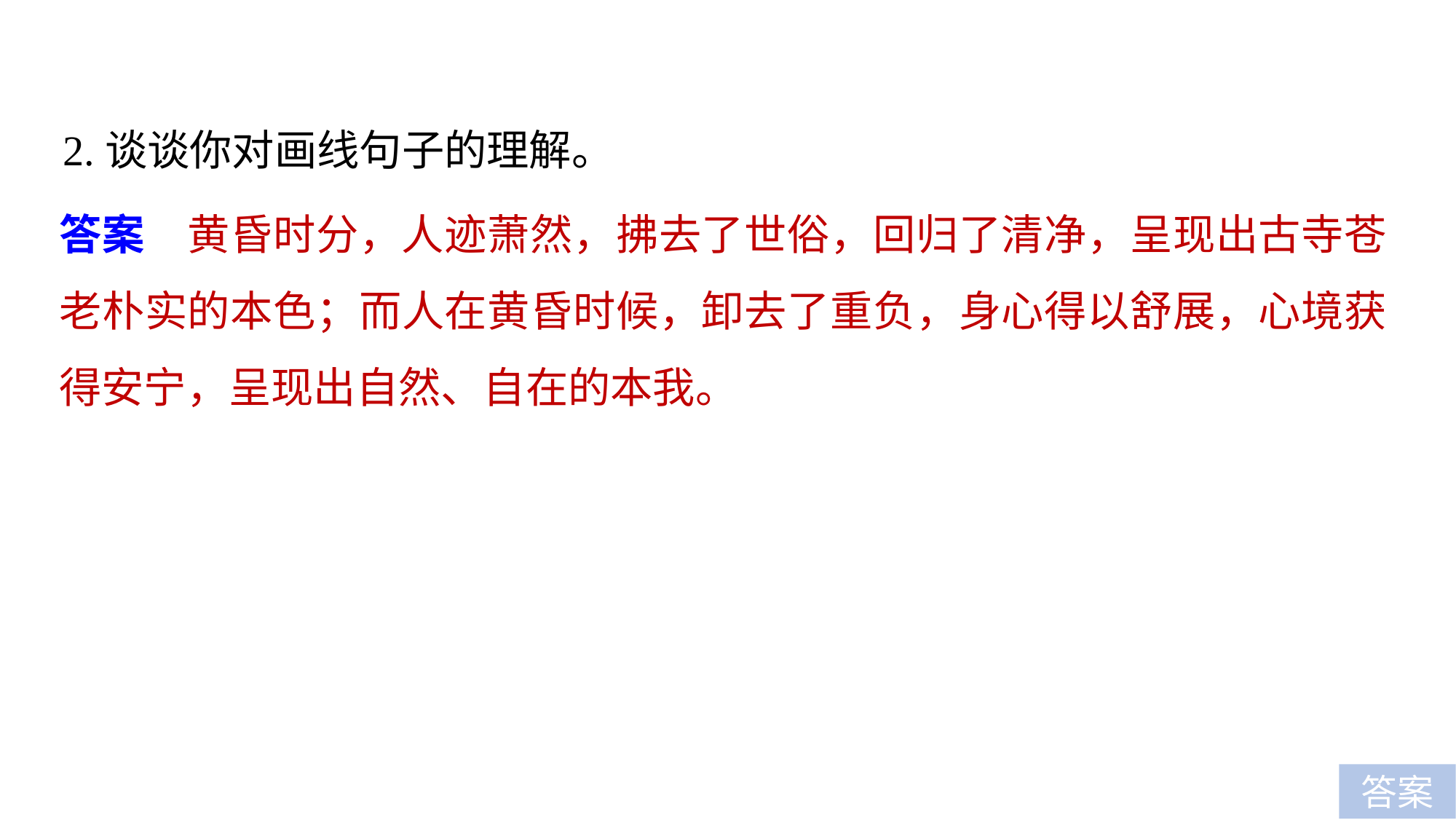

2.谈谈你对画线句子的理解。
答案　黄昏时分，人迹萧然，拂去了世俗，回归了清净，呈现出古寺苍老朴实的本色；而人在黄昏时候，卸去了重负，身心得以舒展，心境获得安宁，呈现出自然、自在的本我。
答案